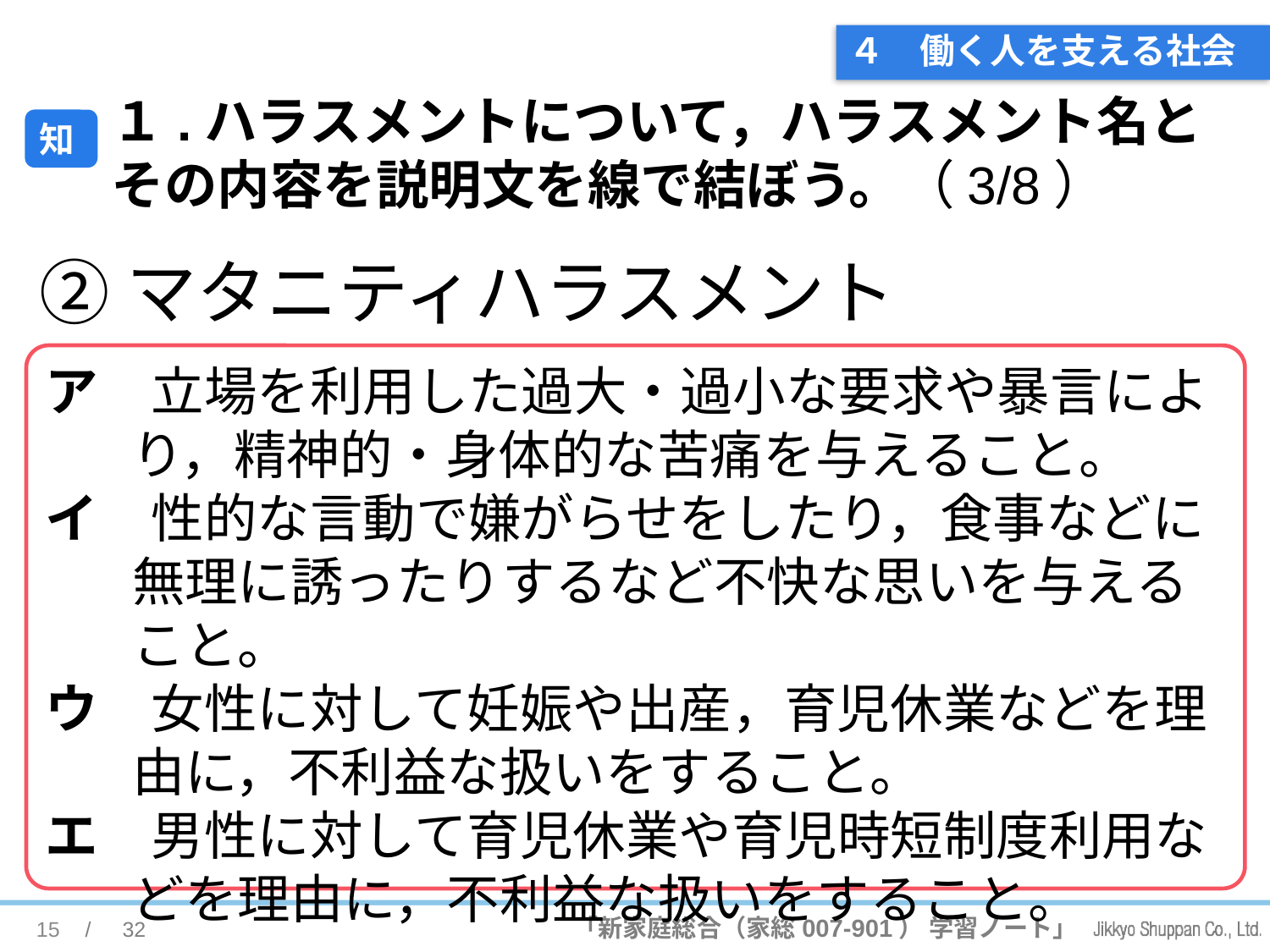

# ４　働く人を支える社会
１.ハラスメントについて，ハラスメント名とその内容を説明文を線で結ぼう。（3/8）
知
②マタニティハラスメント
ア　立場を利用した過大・過小な要求や暴言により，精神的・身体的な苦痛を与えること。
イ　性的な言動で嫌がらせをしたり，食事などに無理に誘ったりするなど不快な思いを与えること。
ウ　女性に対して妊娠や出産，育児休業などを理由に，不利益な扱いをすること。
エ　男性に対して育児休業や育児時短制度利用などを理由に，不利益な扱いをすること。

15